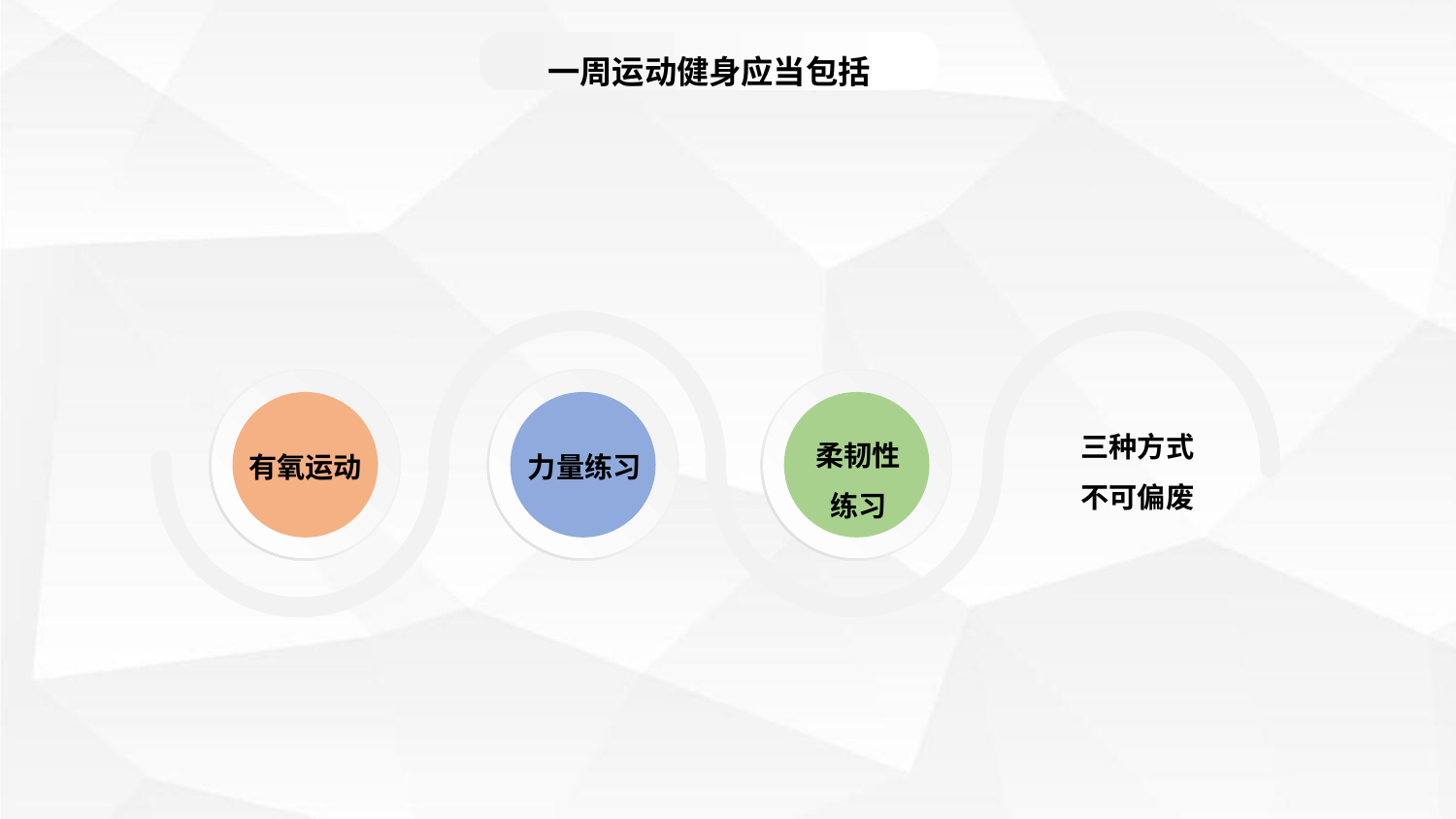

延迟符
一周运动健身应当包括

三种方式
不可偏废
柔韧性
练习
有氧运动
力量练习